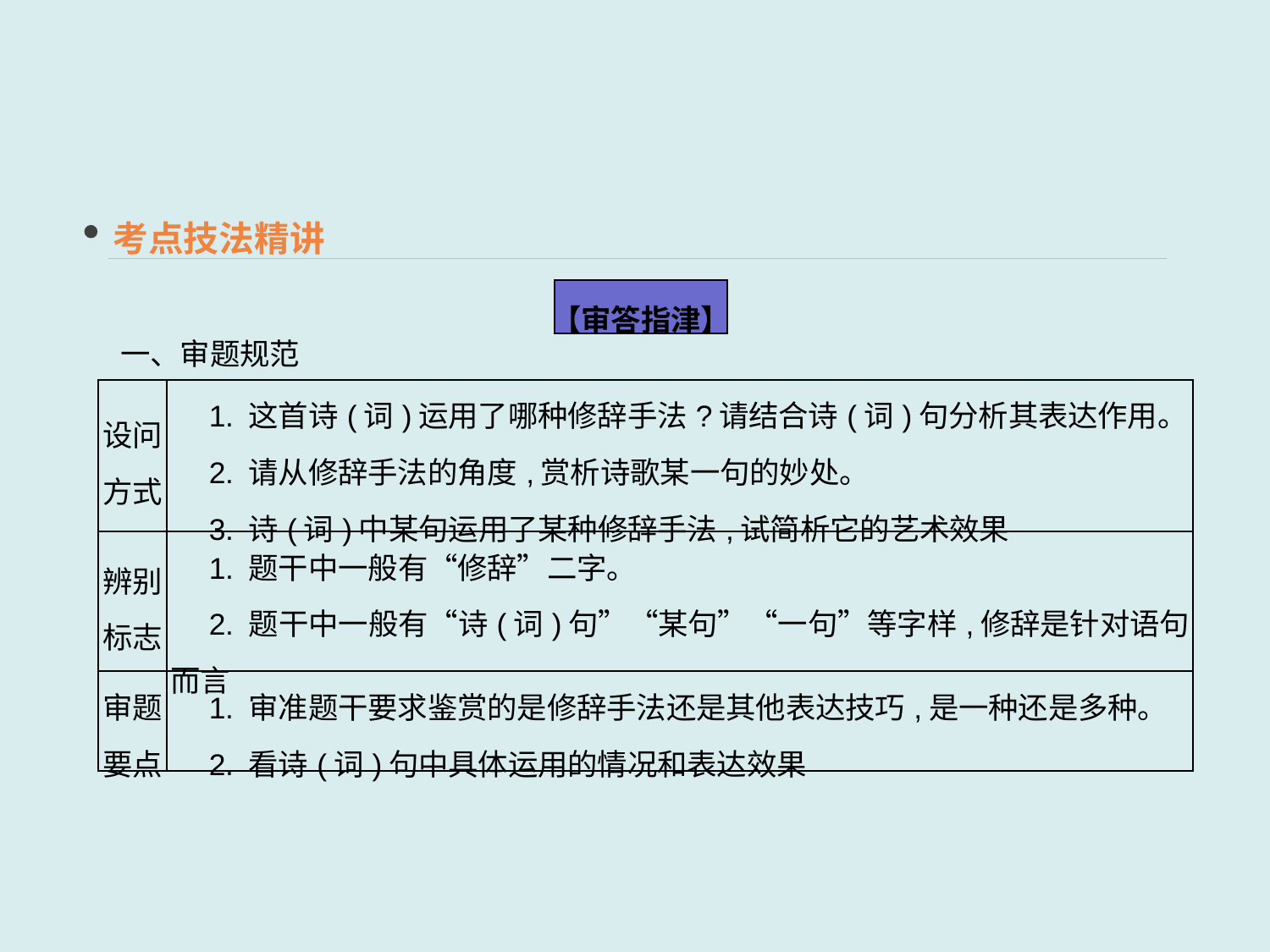

考点技法精讲

一、审题规范

【审答指津】

| 设问 方式 | 1. 这首诗(词)运用了哪种修辞手法?请结合诗(词)句分析其表达作用。 　2. 请从修辞手法的角度,赏析诗歌某一句的妙处。 　3. 诗(词)中某句运用了某种修辞手法,试简析它的艺术效果 |
| --- | --- |
| 辨别标志 | 1. 题干中一般有“修辞”二字。 　2. 题干中一般有“诗(词)句”“某句”“一句”等字样,修辞是针对语句而言 |
| 审题要点 | 1. 审准题干要求鉴赏的是修辞手法还是其他表达技巧,是一种还是多种。 　2. 看诗(词)句中具体运用的情况和表达效果 |